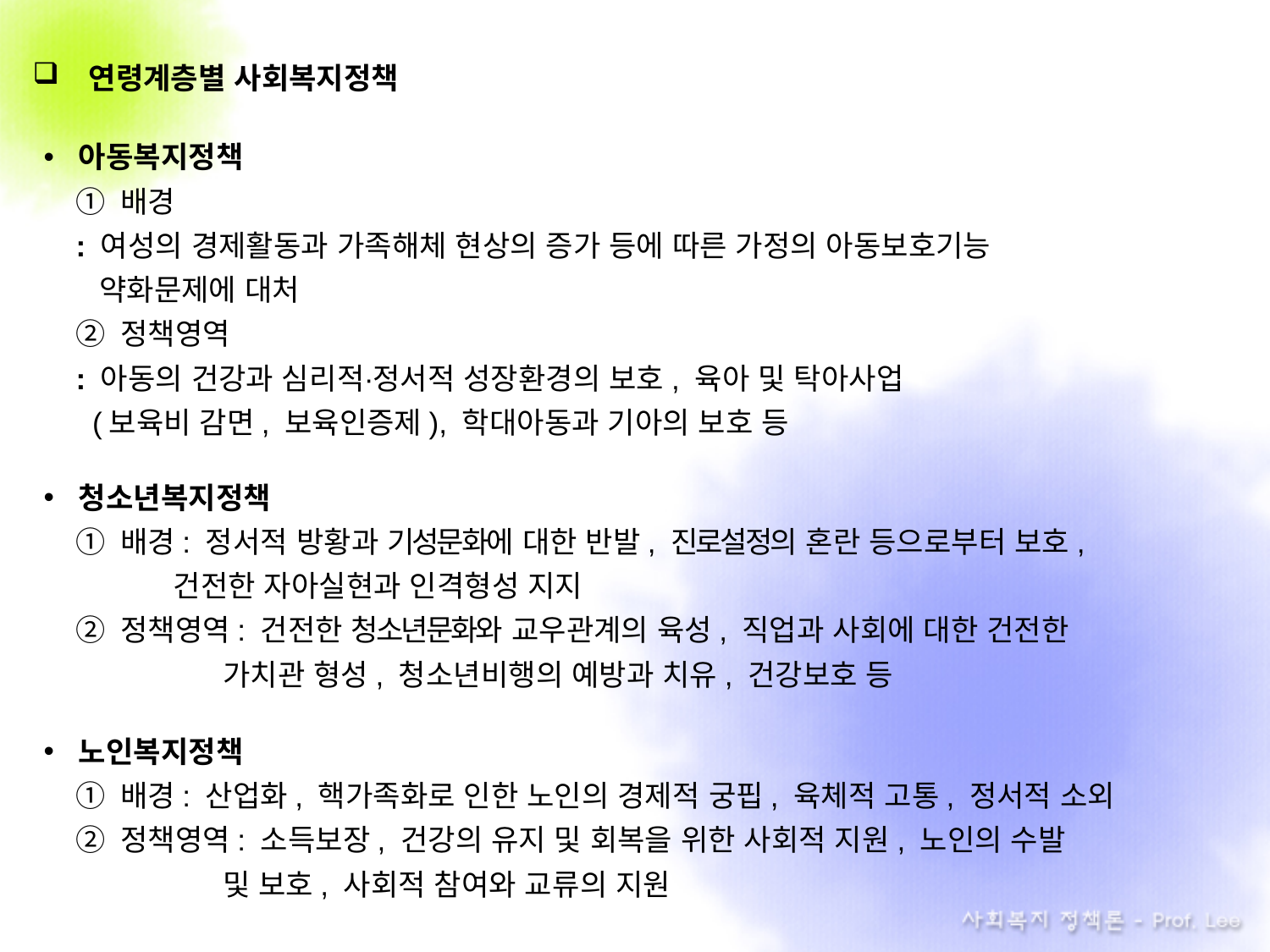

연령계층별 사회복지정책

아동복지정책
① 배경
: 여성의 경제활동과 가족해체 현상의 증가 등에 따른 가정의 아동보호기능
  약화문제에 대처
② 정책영역
: 아동의 건강과 심리적∙정서적 성장환경의 보호, 육아 및 탁아사업
  (보육비 감면, 보육인증제), 학대아동과 기아의 보호 등

청소년복지정책
① 배경: 정서적 방황과 기성문화에 대한 반발, 진로설정의 혼란 등으로부터 보호,
           건전한 자아실현과 인격형성 지지
② 정책영역: 건전한 청소년문화와 교우관계의 육성, 직업과 사회에 대한 건전한
                 가치관 형성, 청소년비행의 예방과 치유, 건강보호 등

노인복지정책
① 배경: 산업화, 핵가족화로 인한 노인의 경제적 궁핍, 육체적 고통, 정서적 소외
② 정책영역: 소득보장, 건강의 유지 및 회복을 위한 사회적 지원, 노인의 수발
    .            및 보호, 사회적 참여와 교류의 지원